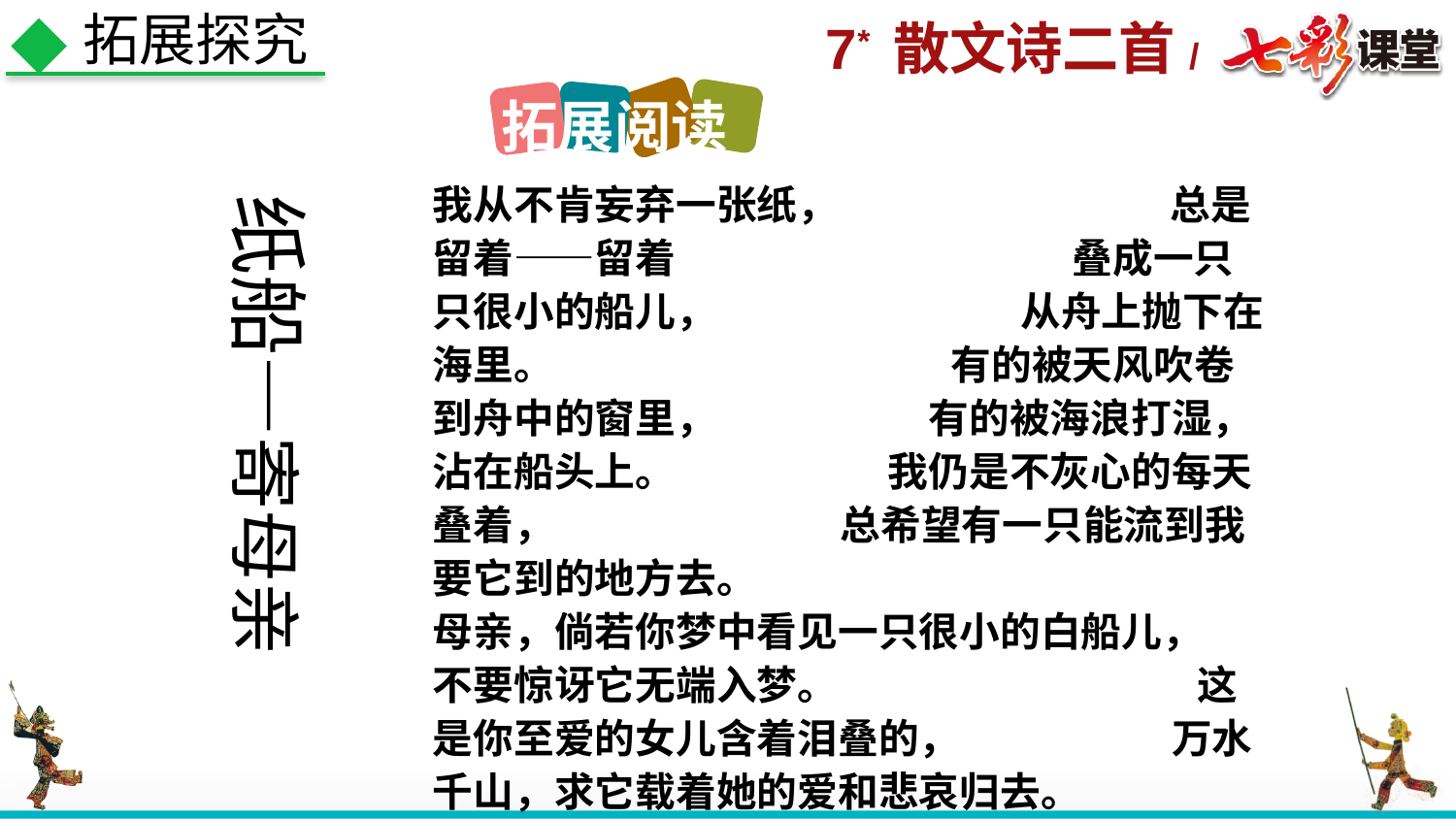

拓展探究

拓展阅读

我从不肯妄弃一张纸，                                    总是留着——留着                                           叠成一只只很小的船儿，                                 从舟上抛下在海里。                                           有的被天风吹卷到舟中的窗里，                       有的被海浪打湿，沾在船头上。                       我仍是不灰心的每天叠着，                               总希望有一只能流到我要它到的地方去。
母亲，倘若你梦中看见一只很小的白船儿，   不要惊讶它无端入梦。                                       这是你至爱的女儿含着泪叠的，                       万水千山，求它载着她的爱和悲哀归去。
纸船—寄母亲